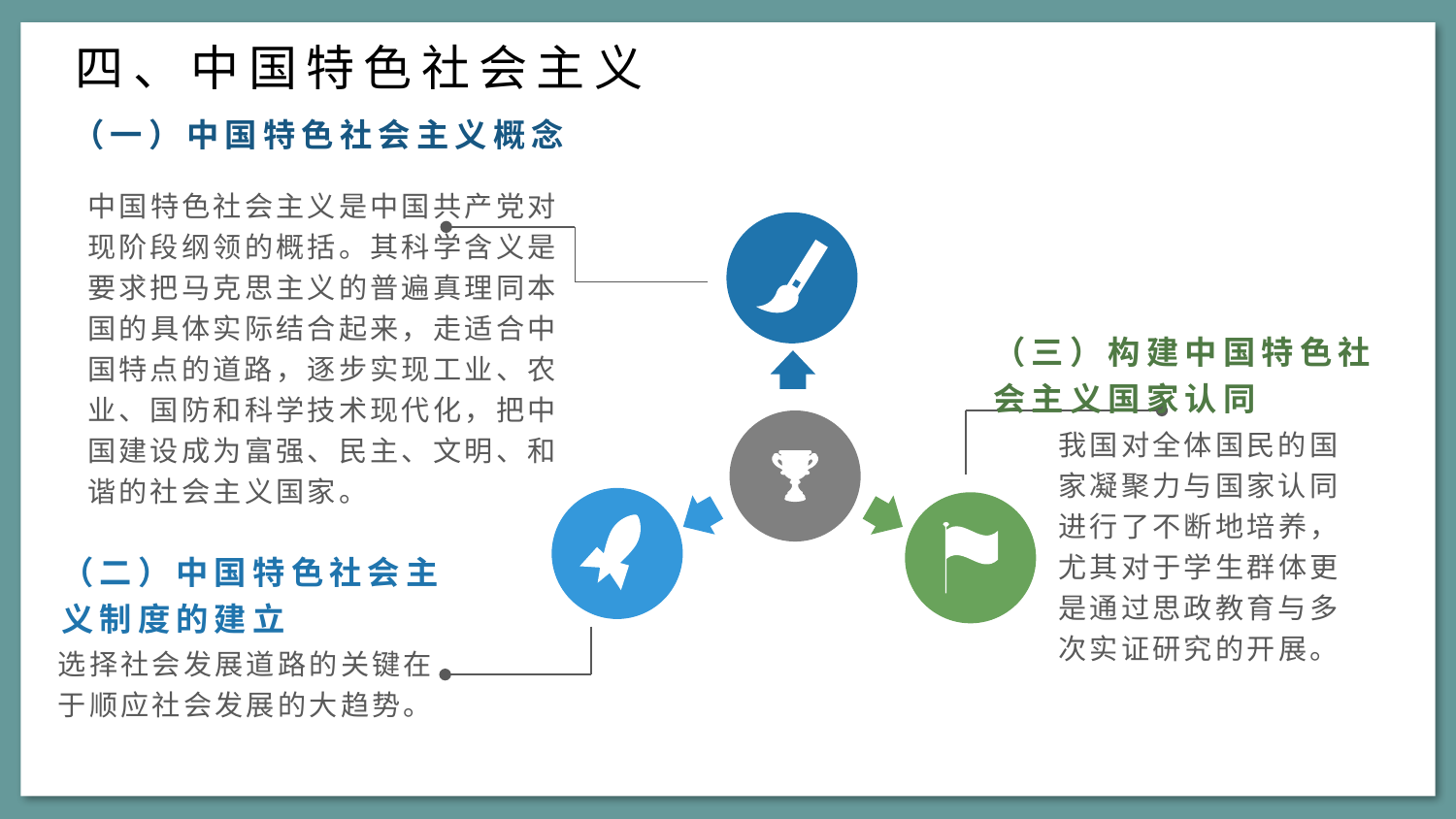

四、中国特色社会主义
（一）中国特色社会主义概念
中国特色社会主义是中国共产党对现阶段纲领的概括。其科学含义是要求把马克思主义的普遍真理同本国的具体实际结合起来，走适合中国特点的道路，逐步实现工业、农业、国防和科学技术现代化，把中国建设成为富强、民主、文明、和谐的社会主义国家。

（三）构建中国特色社会主义国家认同

我国对全体国民的国家凝聚力与国家认同进行了不断地培养，尤其对于学生群体更是通过思政教育与多次实证研究的开展。

（二）中国特色社会主义制度的建立
选择社会发展道路的关键在于顺应社会发展的大趋势。